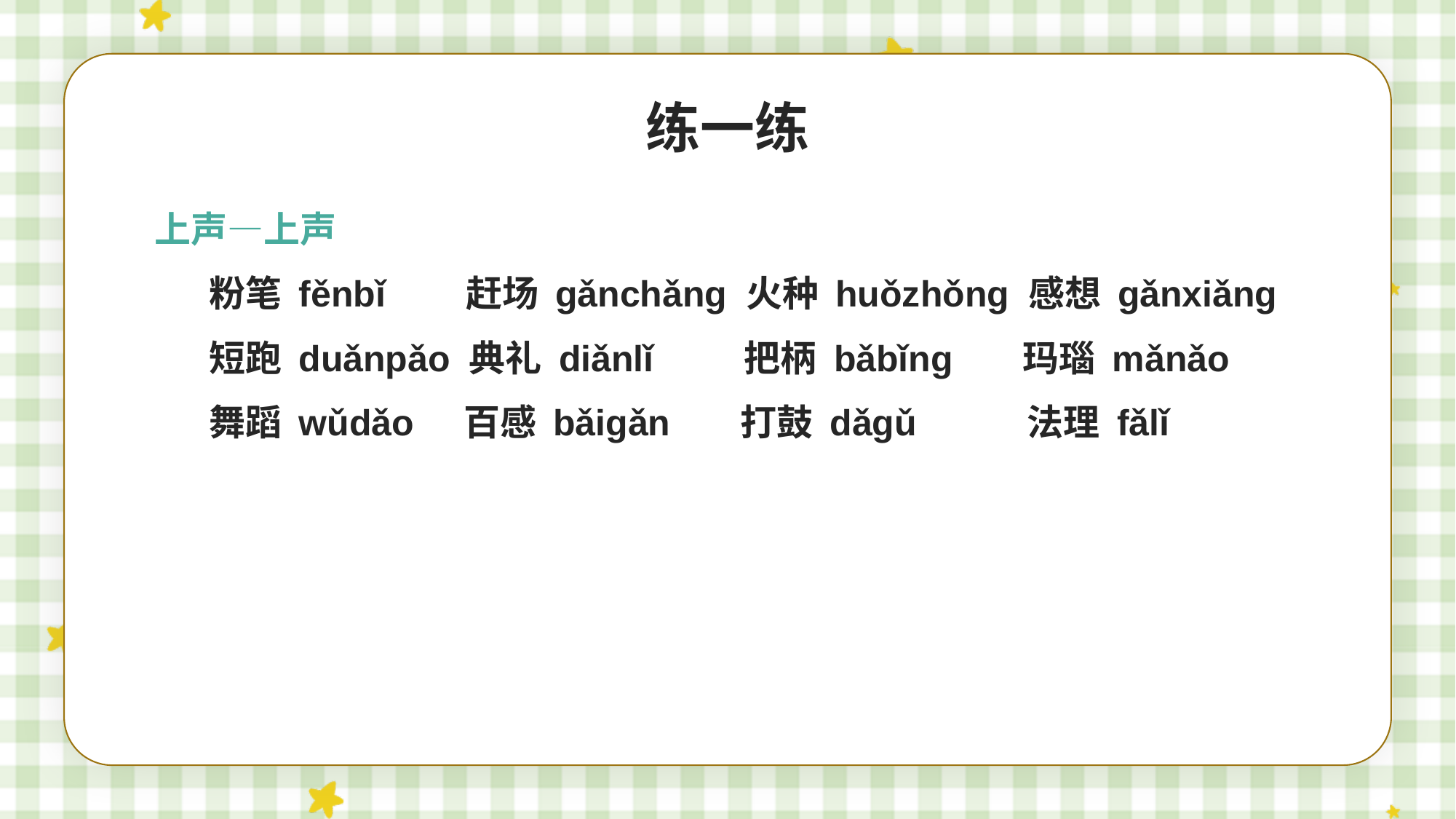

练一练
上声—上声
粉笔 fěnbǐ       赶场 gǎnchǎng 火种 huǒzhǒng 感想 gǎnxiǎng
短跑 duǎnpǎo 典礼 diǎnlǐ        把柄 bǎbǐng      玛瑙 mǎnǎo
舞蹈 wǔdǎo    百感 bǎigǎn      打鼓 dǎgǔ          法理 fǎlǐ